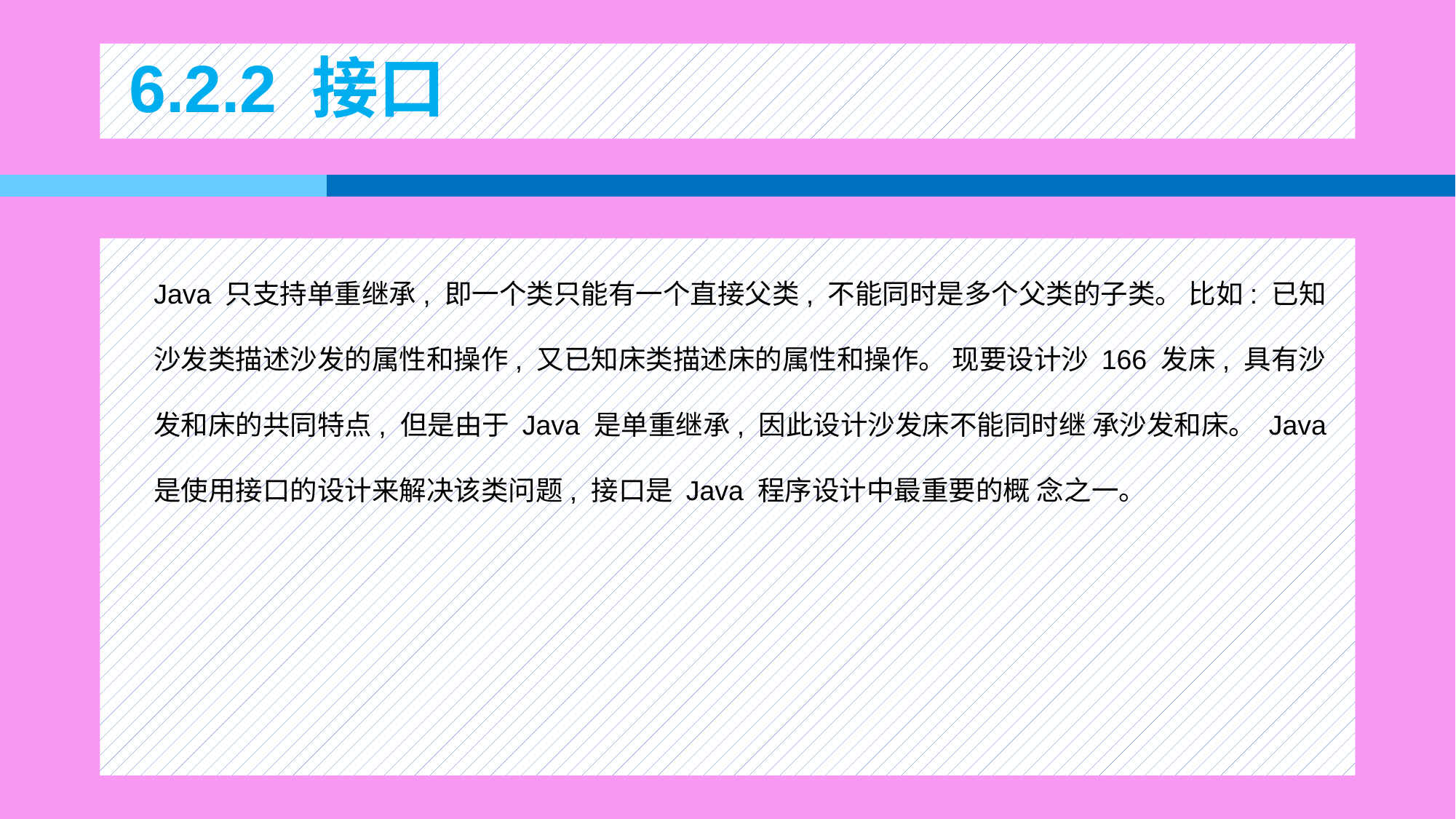

# 6.2.2 接口
Java 只支持单重继承, 即一个类只能有一个直接父类, 不能同时是多个父类的子类。 比如: 已知沙发类描述沙发的属性和操作, 又已知床类描述床的属性和操作。 现要设计沙 166 发床, 具有沙发和床的共同特点, 但是由于 Java 是单重继承, 因此设计沙发床不能同时继 承沙发和床。 Java 是使用接口的设计来解决该类问题, 接口是 Java 程序设计中最重要的概 念之一。